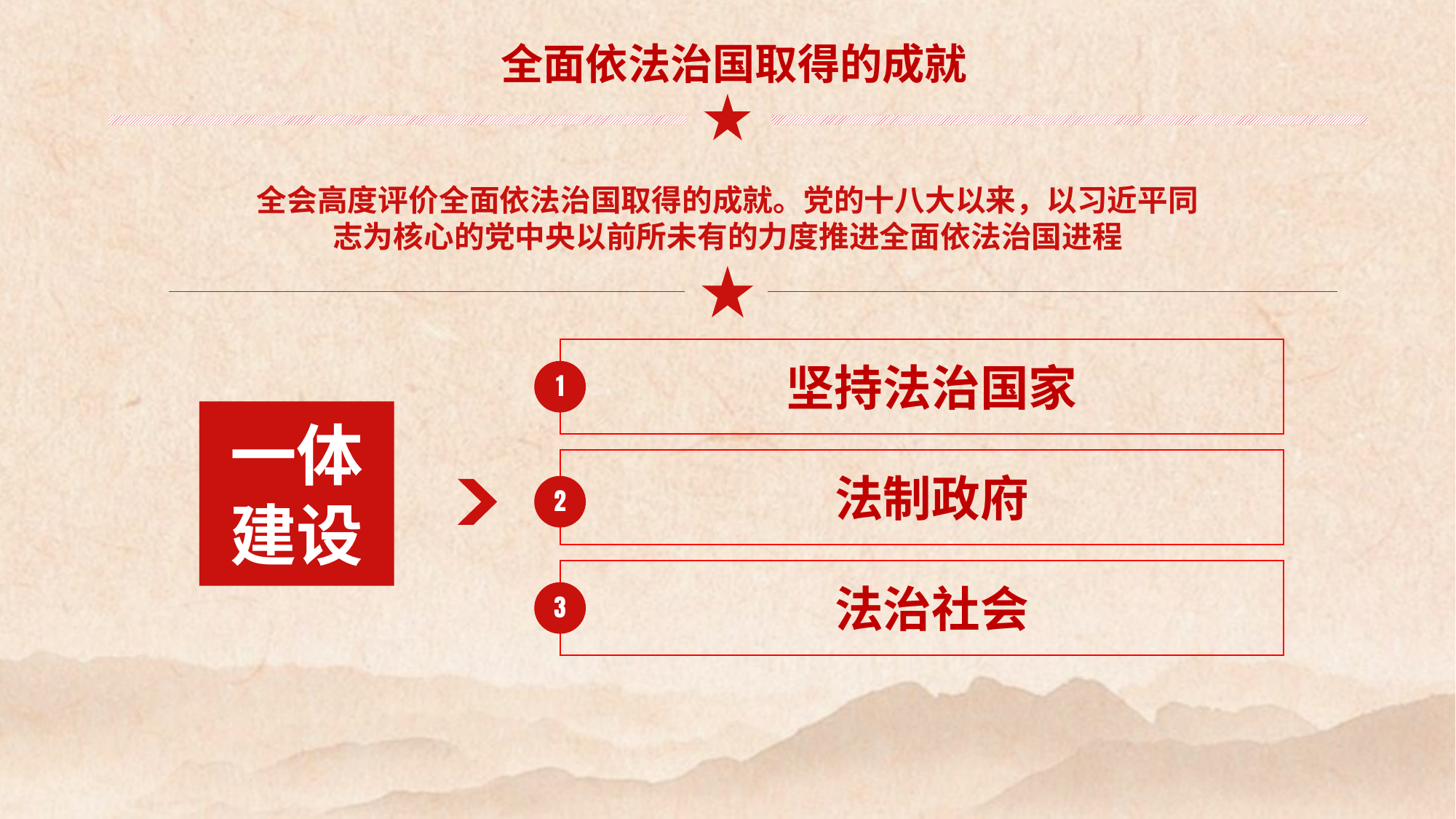

全面依法治国取得的成就

全会高度评价全面依法治国取得的成就。党的十八大以来，以习近平同志为核心的党中央以前所未有的力度推进全面依法治国进程

坚持法治国家
1
一体建设

法制政府
2

法治社会
3